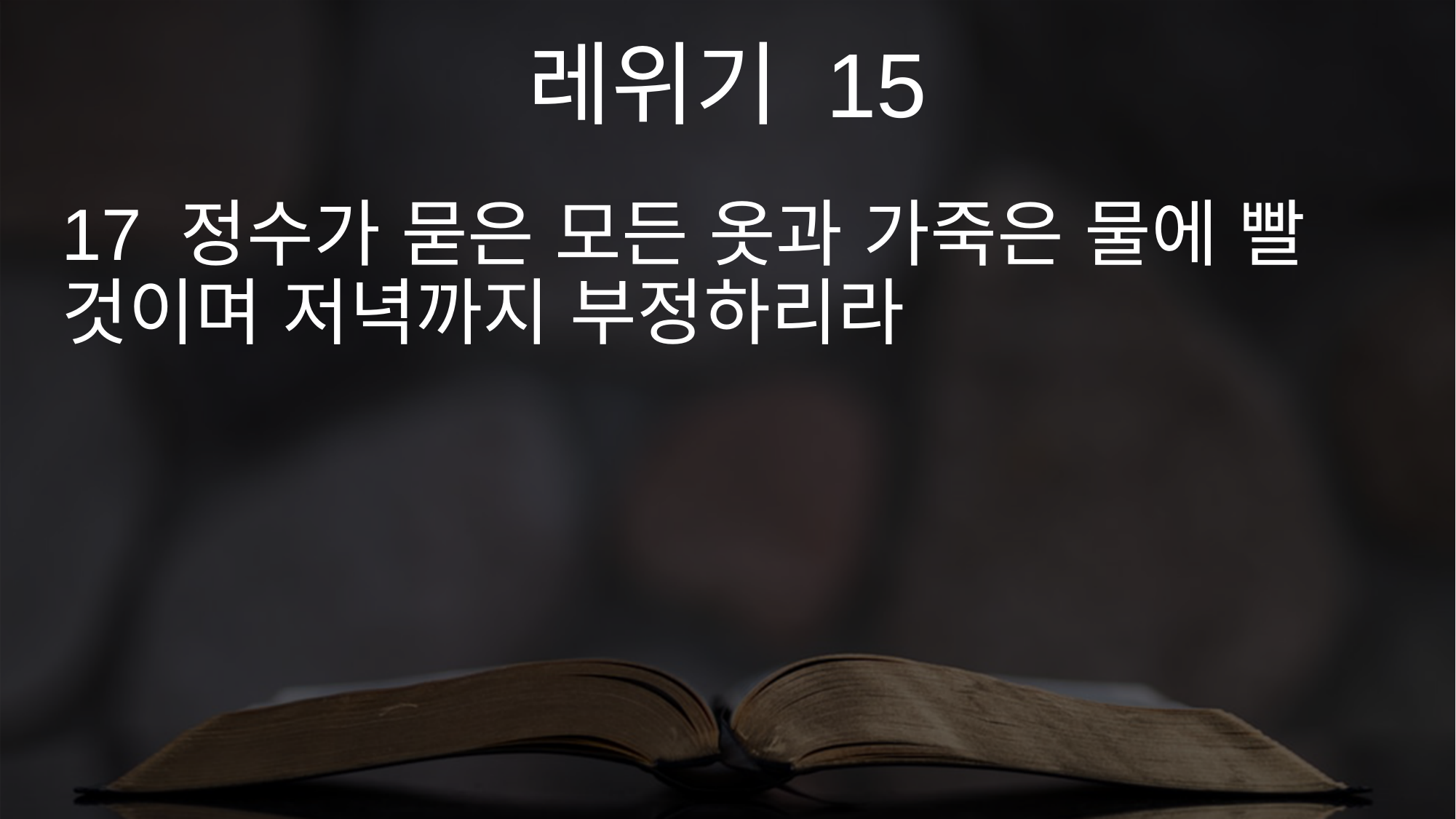

레위기 15
17 정수가 묻은 모든 옷과 가죽은 물에 빨 것이며 저녁까지 부정하리라